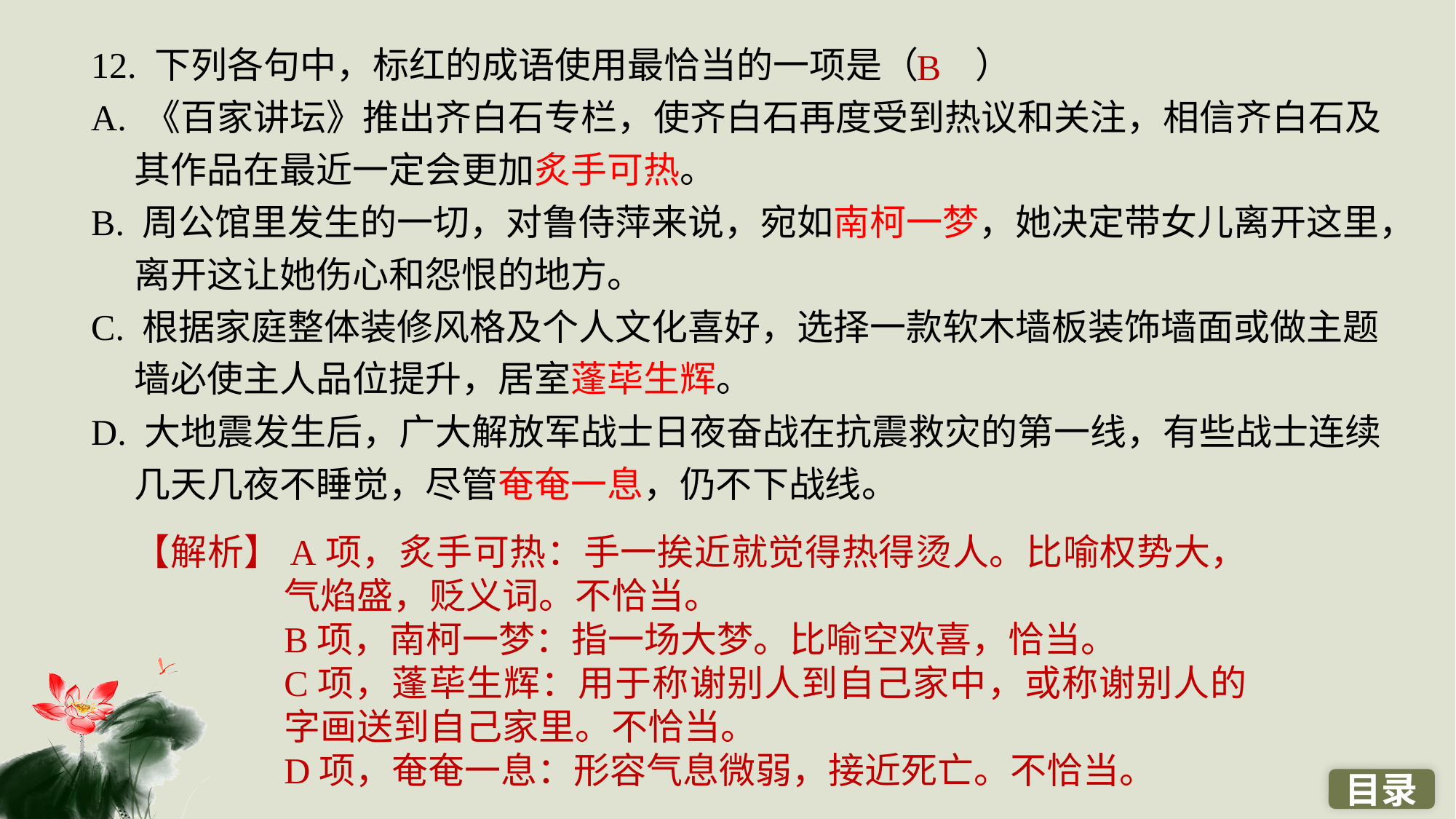

12. 下列各句中，标红的成语使用最恰当的一项是（       ）
A. 《百家讲坛》推出齐白石专栏，使齐白石再度受到热议和关注，相信齐白石及其作品在最近一定会更加炙手可热。
B. 周公馆里发生的一切，对鲁侍萍来说，宛如南柯一梦，她决定带女儿离开这里，离开这让她伤心和怨恨的地方。
C. 根据家庭整体装修风格及个人文化喜好，选择一款软木墙板装饰墙面或做主题墙必使主人品位提升，居室蓬荜生辉。
D. 大地震发生后，广大解放军战士日夜奋战在抗震救灾的第一线，有些战士连续几天几夜不睡觉，尽管奄奄一息，仍不下战线。
B
【解析】A项，炙手可热：手一挨近就觉得热得烫人。比喻权势大，气焰盛，贬义词。不恰当。
B项，南柯一梦：指一场大梦。比喻空欢喜，恰当。
C项，蓬荜生辉：用于称谢别人到自己家中，或称谢别人的字画送到自己家里。不恰当。
D项，奄奄一息：形容气息微弱，接近死亡。不恰当。